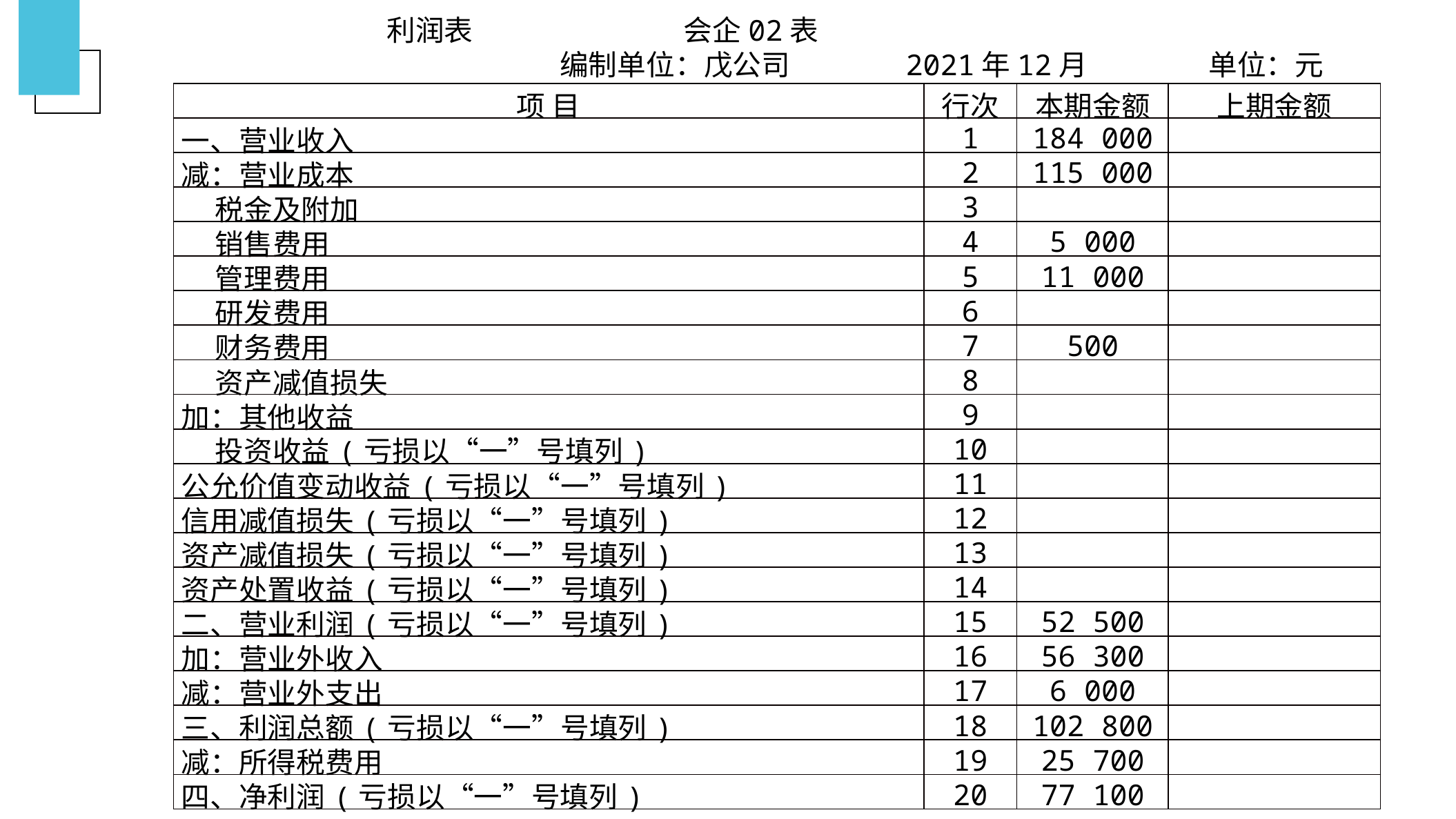

利润表                                 会企02表
编制单位：戊公司                 2021年12月                   单位：元

【例9-1】
（二）银行存款的清查
| 项 目 | 行次 | 本期金额 | 上期金额 |
| --- | --- | --- | --- |
| 一、营业收入 | 1 | 184 000 |  |
| 减：营业成本 | 2 | 115 000 |  |
| 税金及附加 | 3 |  |  |
| 销售费用 | 4 | 5 000 |  |
| 管理费用 | 5 | 11 000 |  |
| 研发费用 | 6 |  |  |
| 财务费用 | 7 | 500 |  |
| 资产减值损失 | 8 |  |  |
| 加：其他收益 | 9 |  |  |
| 投资收益(亏损以“一”号填列) | 10 |  |  |
| 公允价值变动收益(亏损以“一”号填列) | 11 |  |  |
| 信用减值损失(亏损以“一”号填列) | 12 |  |  |
| 资产减值损失(亏损以“一”号填列) | 13 |  |  |
| 资产处置收益(亏损以“一”号填列) | 14 |  |  |
| 二、营业利润(亏损以“一”号填列) | 15 | 52 500 |  |
| 加：营业外收入 | 16 | 56 300 |  |
| 减：营业外支出 | 17 | 6 000 |  |
| 三、利润总额(亏损以“一”号填列) | 18 | 102 800 |  |
| 减：所得税费用 | 19 | 25 700 |  |
| 四、净利润(亏损以“一”号填列) | 20 | 77 100 |  |